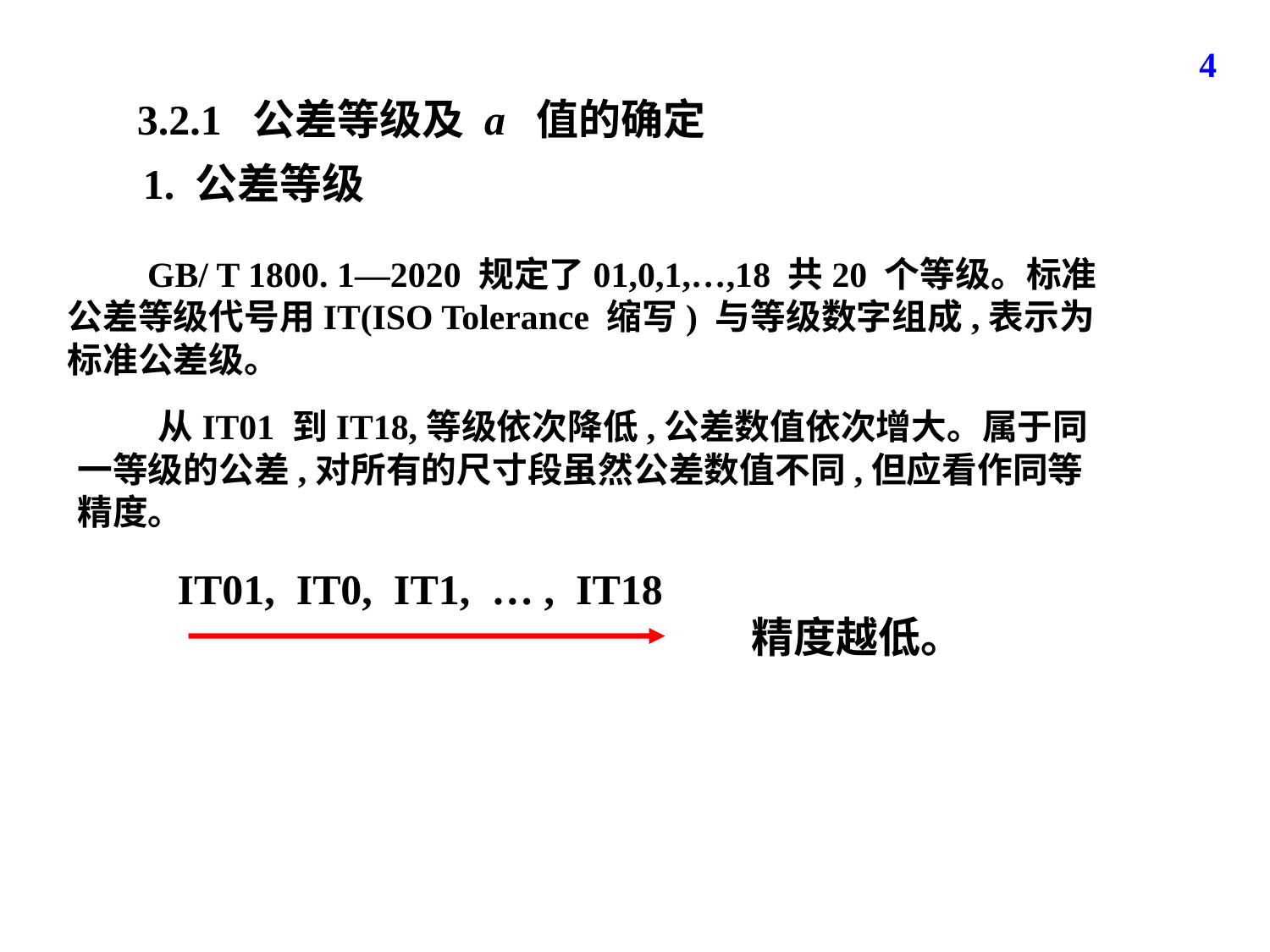

4
3.2.1  公差等级及 a  值的确定
1. 公差等级
         GB/ T 1800. 1—2020 规定了01,0,1,…,18 共20 个等级。标准公差等级代号用IT(ISO Tolerance 缩写) 与等级数字组成,表示为标准公差级。
         从IT01 到IT18,等级依次降低,公差数值依次增大。属于同一等级的公差,对所有的尺寸段虽然公差数值不同,但应看作同等精度。
IT01,  IT0,  IT1,  … ,  IT18
精度越低。